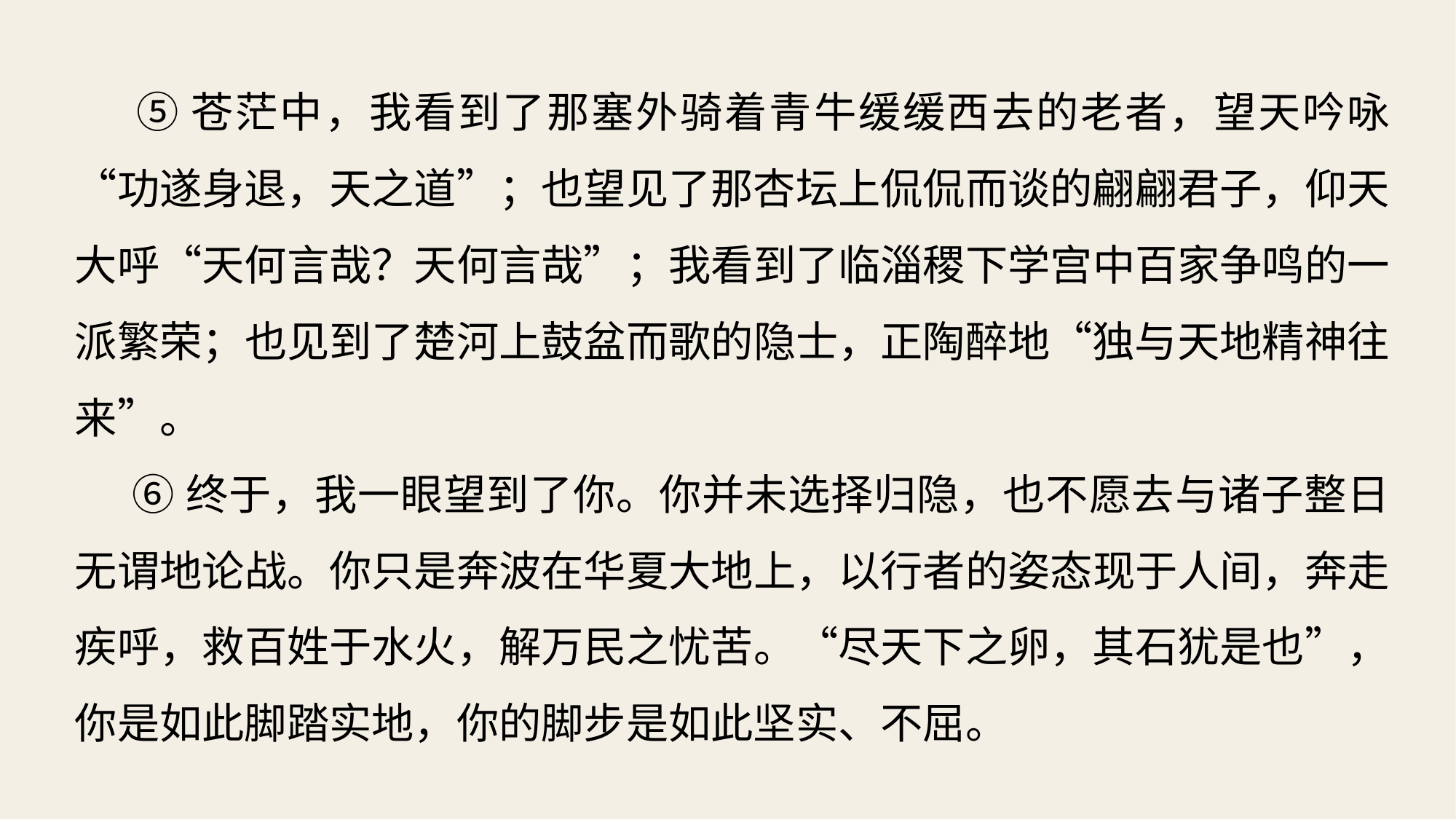

⑤苍茫中，我看到了那塞外骑着青牛缓缓西去的老者，望天吟咏“功遂身退，天之道”；也望见了那杏坛上侃侃而谈的翩翩君子，仰天大呼“天何言哉？天何言哉”；我看到了临淄稷下学宫中百家争鸣的一派繁荣；也见到了楚河上鼓盆而歌的隐士，正陶醉地“独与天地精神往来”。
  ⑥终于，我一眼望到了你。你并未选择归隐，也不愿去与诸子整日无谓地论战。你只是奔波在华夏大地上，以行者的姿态现于人间，奔走疾呼，救百姓于水火，解万民之忧苦。“尽天下之卵，其石犹是也”，你是如此脚踏实地，你的脚步是如此坚实、不屈。